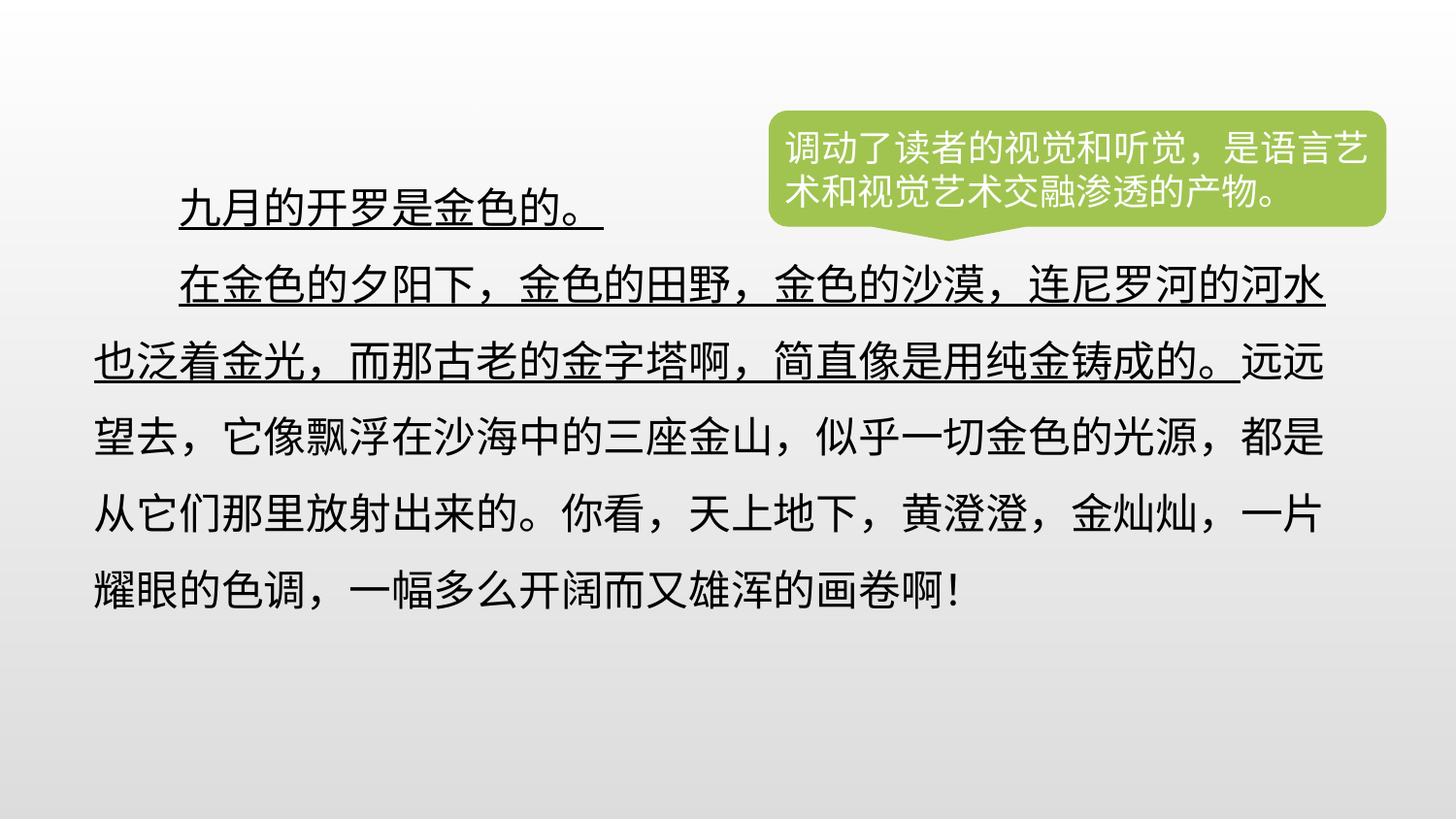

调动了读者的视觉和听觉，是语言艺术和视觉艺术交融渗透的产物。
九月的开罗是金色的。
在金色的夕阳下，金色的田野，金色的沙漠，连尼罗河的河水也泛着金光，而那古老的金字塔啊，简直像是用纯金铸成的。远远望去，它像飘浮在沙海中的三座金山，似乎一切金色的光源，都是从它们那里放射出来的。你看，天上地下，黄澄澄，金灿灿，一片耀眼的色调，一幅多么开阔而又雄浑的画卷啊！